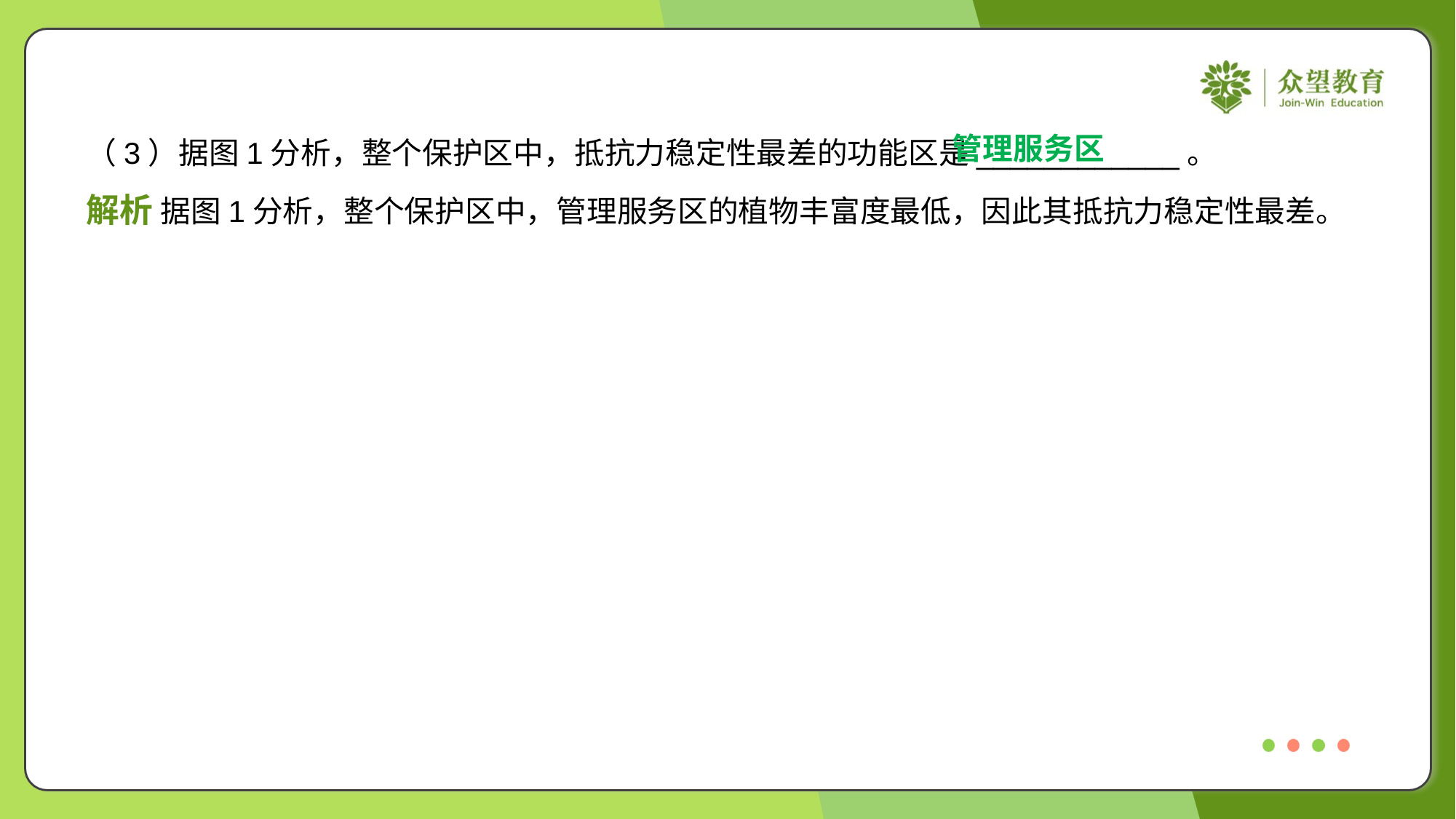

管理服务区
（3）据图1分析，整个保护区中，抵抗力稳定性最差的功能区是____________。
解析 据图1分析，整个保护区中，管理服务区的植物丰富度最低，因此其抵抗力稳定性最差。